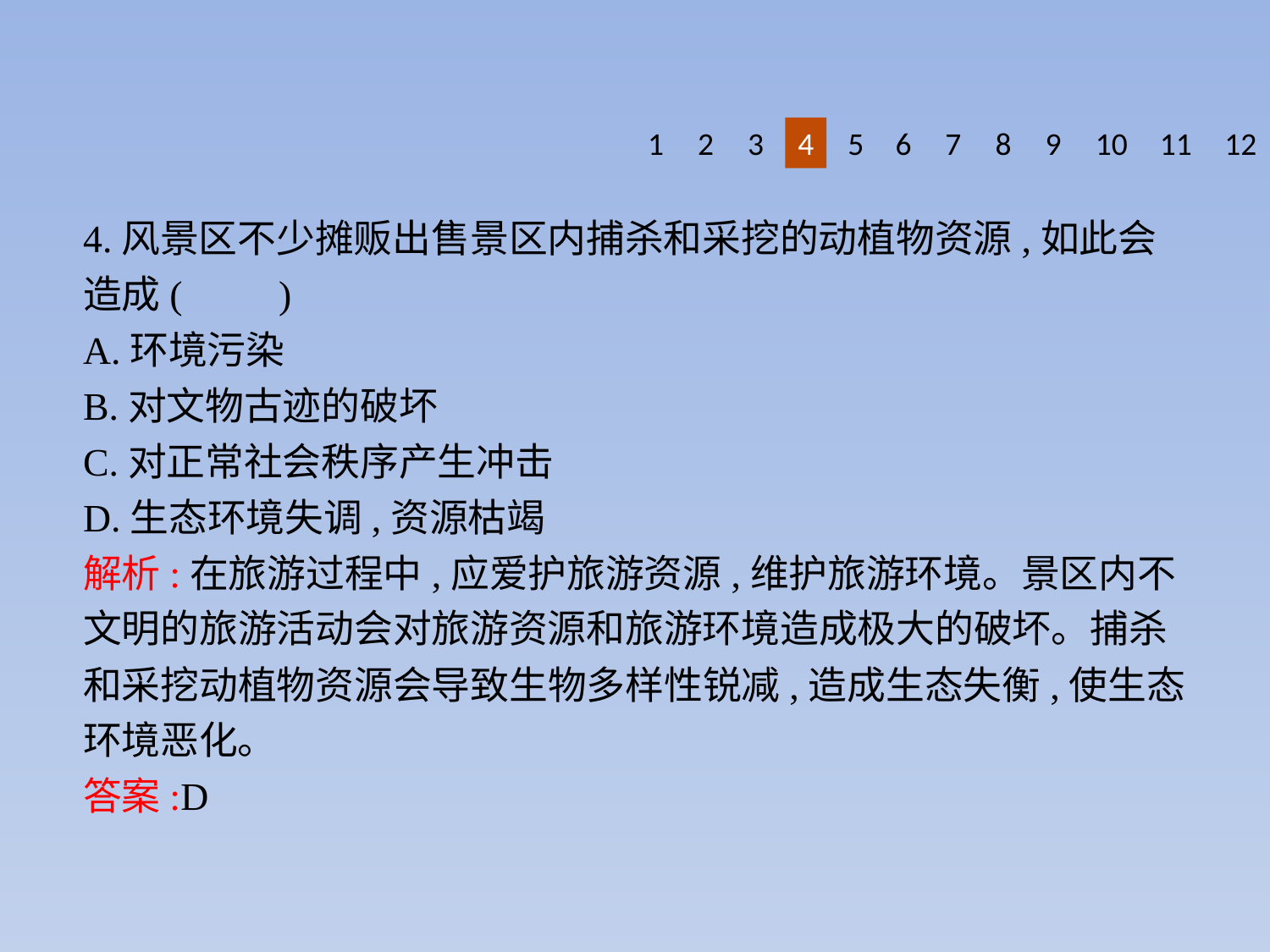

1
2
3
4
5
6
7
8
9
10
11
12
4.风景区不少摊贩出售景区内捕杀和采挖的动植物资源,如此会造成(　　)
A.环境污染
B.对文物古迹的破坏
C.对正常社会秩序产生冲击
D.生态环境失调,资源枯竭
解析:在旅游过程中,应爱护旅游资源,维护旅游环境。景区内不文明的旅游活动会对旅游资源和旅游环境造成极大的破坏。捕杀和采挖动植物资源会导致生物多样性锐减,造成生态失衡,使生态环境恶化。
答案:D